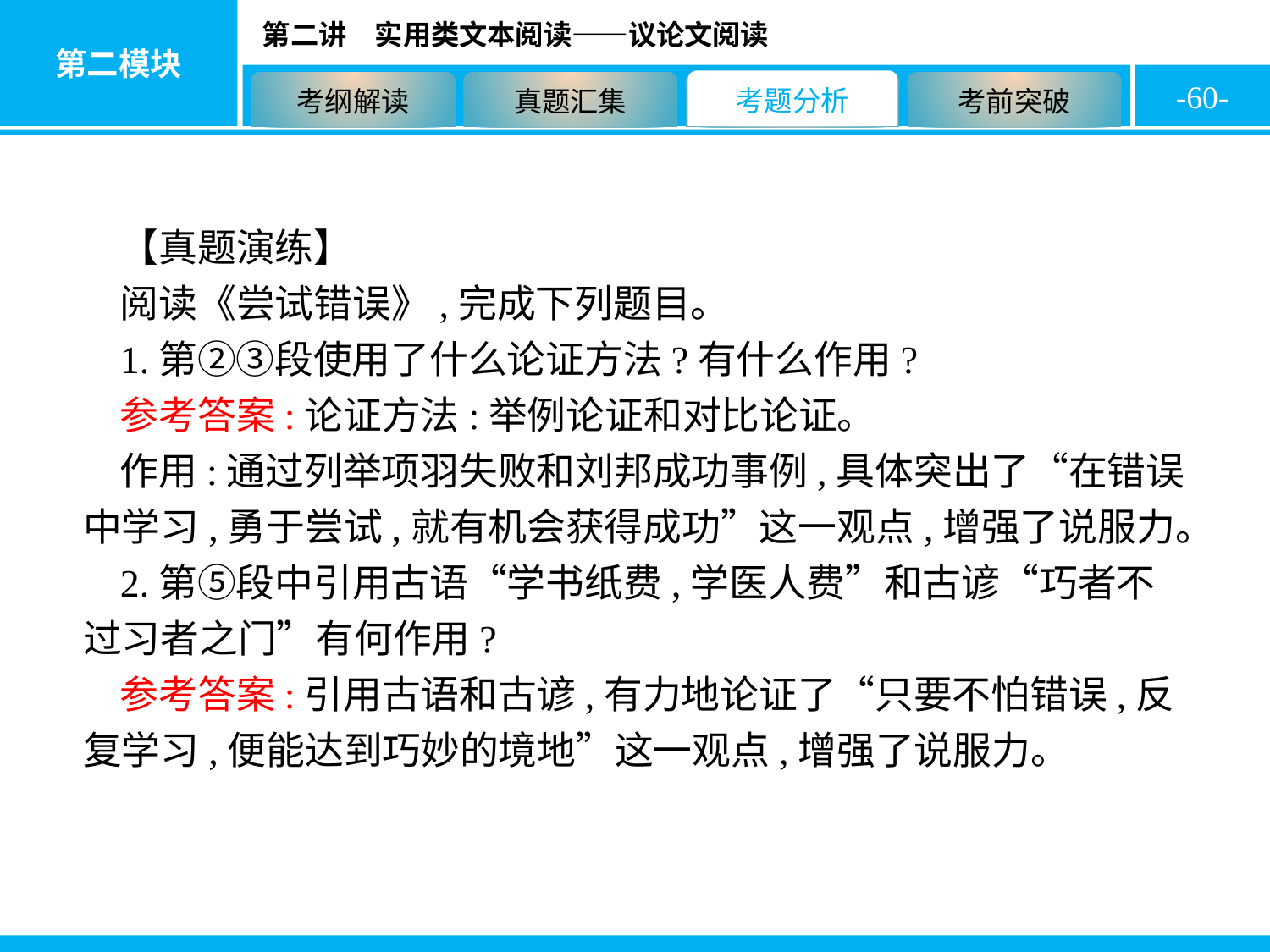

-60-
【真题演练】
阅读《尝试错误》,完成下列题目。
1.第②③段使用了什么论证方法?有什么作用?
参考答案:论证方法:举例论证和对比论证。
作用:通过列举项羽失败和刘邦成功事例,具体突出了“在错误中学习,勇于尝试,就有机会获得成功”这一观点,增强了说服力。
2.第⑤段中引用古语“学书纸费,学医人费”和古谚“巧者不过习者之门”有何作用?
参考答案:引用古语和古谚,有力地论证了“只要不怕错误,反复学习,便能达到巧妙的境地”这一观点,增强了说服力。